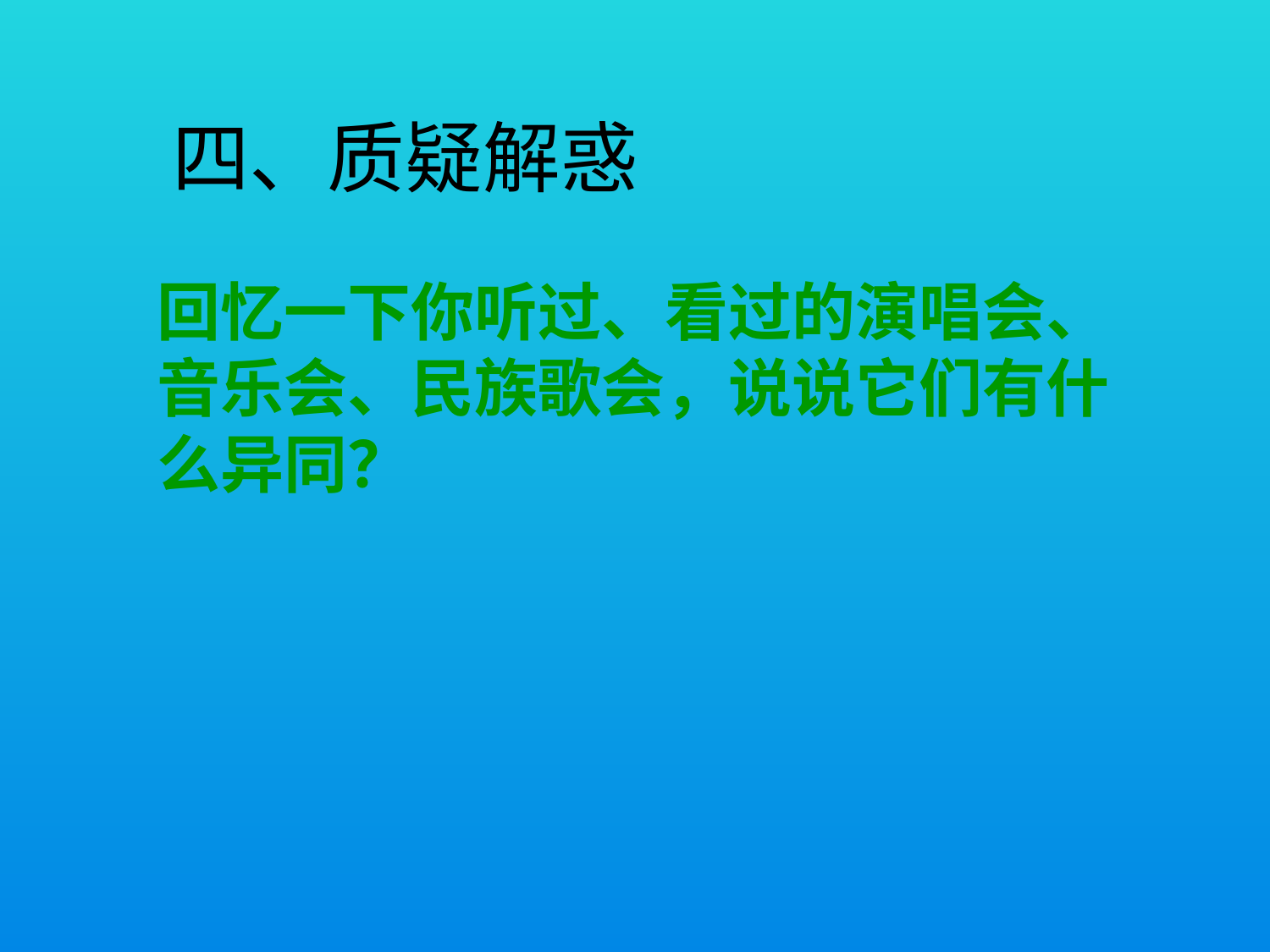

四、质疑解惑
回忆一下你听过、看过的演唱会、音乐会、民族歌会，说说它们有什么异同？